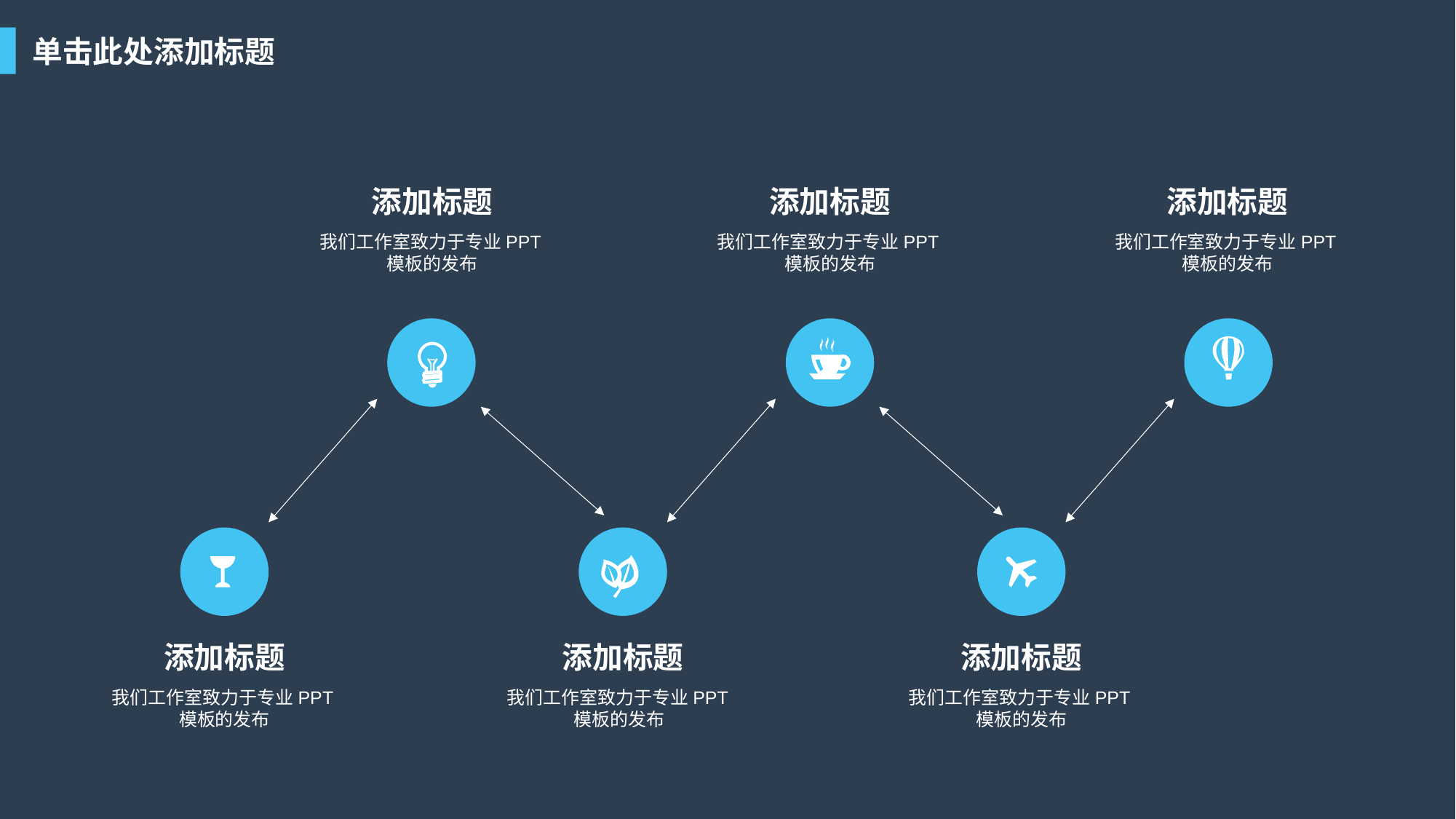

单击此处添加标题
添加标题
我们工作室致力于专业PPT模板的发布
添加标题
我们工作室致力于专业PPT模板的发布
添加标题
我们工作室致力于专业PPT模板的发布

添加标题
我们工作室致力于专业PPT模板的发布
添加标题
添加标题
我们工作室致力于专业PPT模板的发布
我们工作室致力于专业PPT模板的发布